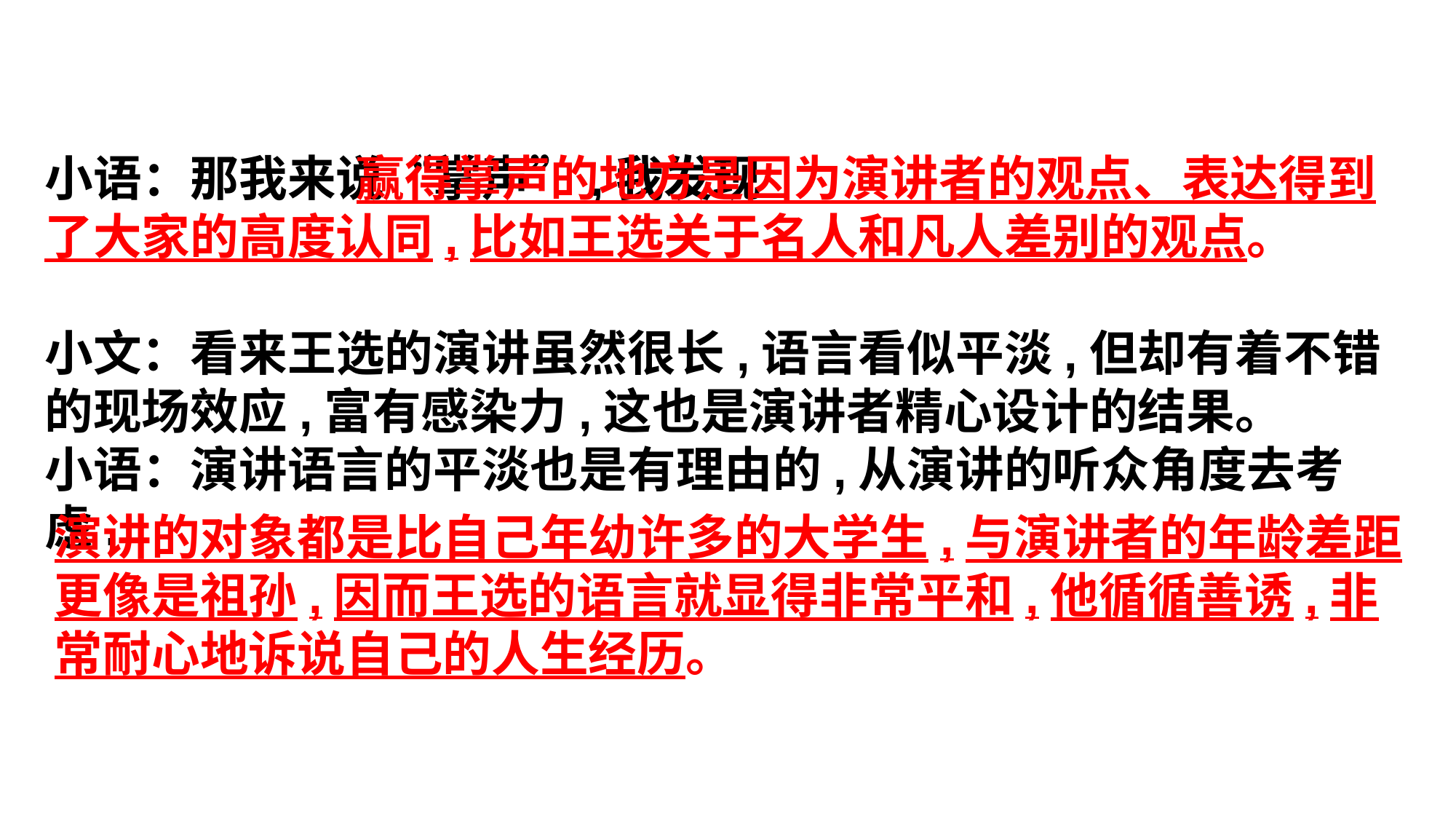

赢得掌声的地方是因为演讲者的观点、表达得到了大家的高度认同,比如王选关于名人和凡人差别的观点。
小语：那我来说“掌声”,我发现

小文：看来王选的演讲虽然很长,语言看似平淡,但却有着不错的现场效应,富有感染力,这也是演讲者精心设计的结果。
小语：演讲语言的平淡也是有理由的,从演讲的听众角度去考虑,

演讲的对象都是比自己年幼许多的大学生,与演讲者的年龄差距更像是祖孙,因而王选的语言就显得非常平和,他循循善诱,非常耐心地诉说自己的人生经历。